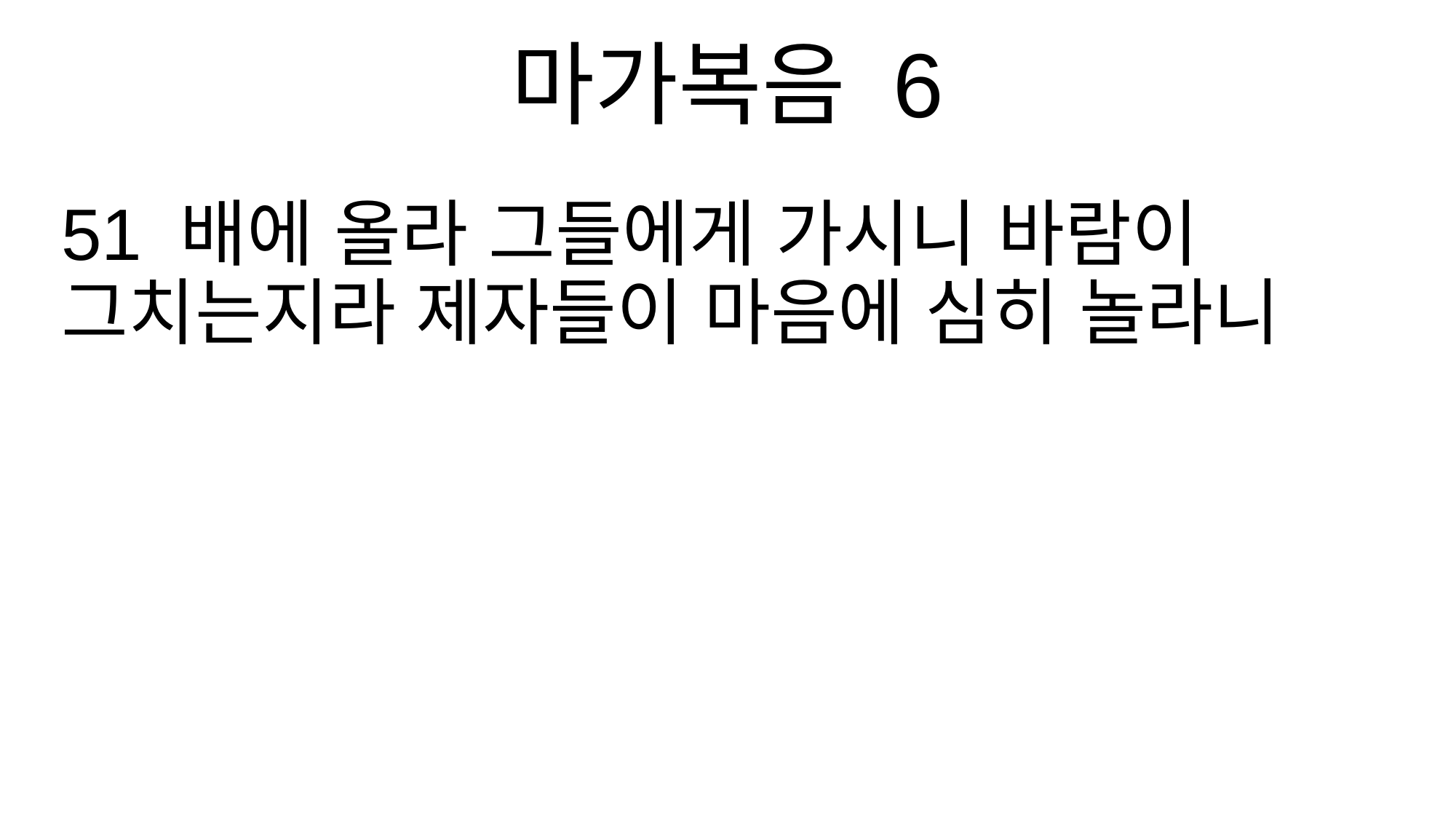

마가복음 6
51 배에 올라 그들에게 가시니 바람이 그치는지라 제자들이 마음에 심히 놀라니